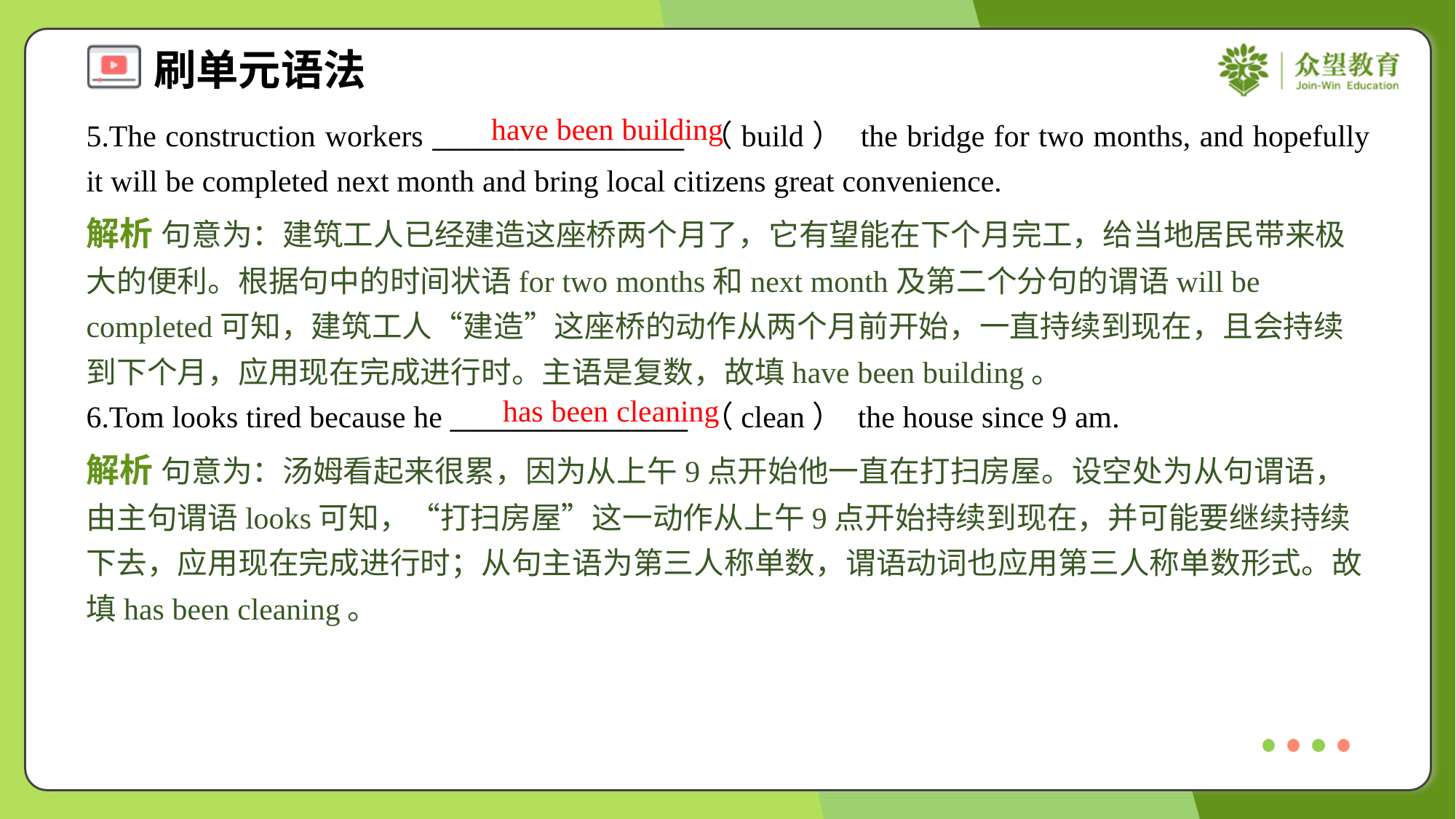

have been building
5.The construction workers __________________ （build） the bridge for two months, and hopefully it will be completed next month and bring local citizens great convenience.
解析 句意为：建筑工人已经建造这座桥两个月了，它有望能在下个月完工，给当地居民带来极大的便利。根据句中的时间状语for two months和next month及第二个分句的谓语will be completed可知，建筑工人“建造”这座桥的动作从两个月前开始，一直持续到现在，且会持续到下个月，应用现在完成进行时。主语是复数，故填have been building。
has been cleaning
6.Tom looks tired because he _________________ （clean） the house since 9 am.
解析 句意为：汤姆看起来很累，因为从上午9点开始他一直在打扫房屋。设空处为从句谓语，由主句谓语looks可知，“打扫房屋”这一动作从上午9点开始持续到现在，并可能要继续持续下去，应用现在完成进行时；从句主语为第三人称单数，谓语动词也应用第三人称单数形式。故填has been cleaning。